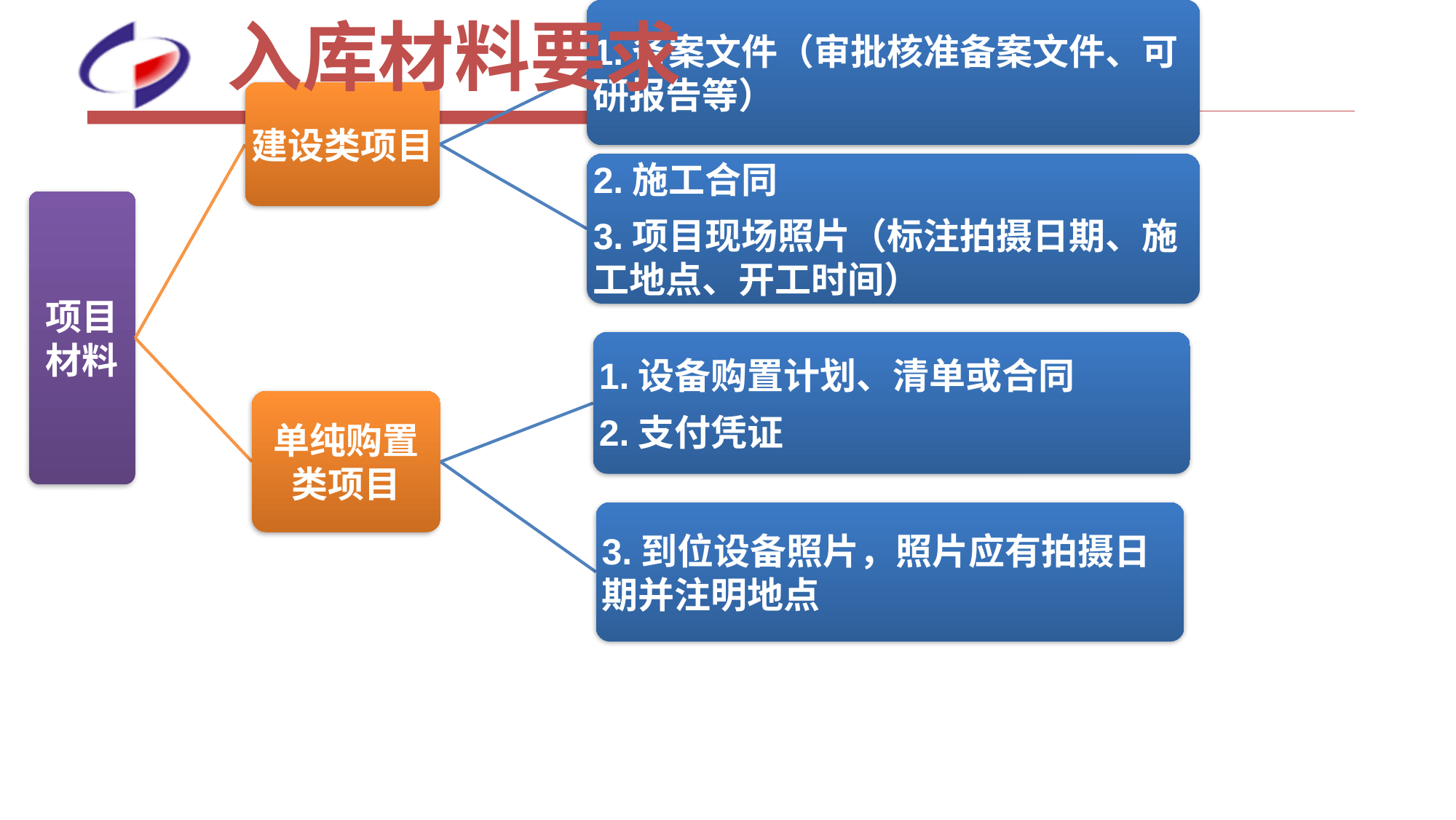

# 入库材料要求
项目材料

建设类项目

1.备案文件（审批核准备案文件、可研报告等）

2.施工合同
3.项目现场照片（标注拍摄日期、施工地点、开工时间）

单纯购置类项目

1.设备购置计划、清单或合同
2.支付凭证

3.到位设备照片，照片应有拍摄日期并注明地点